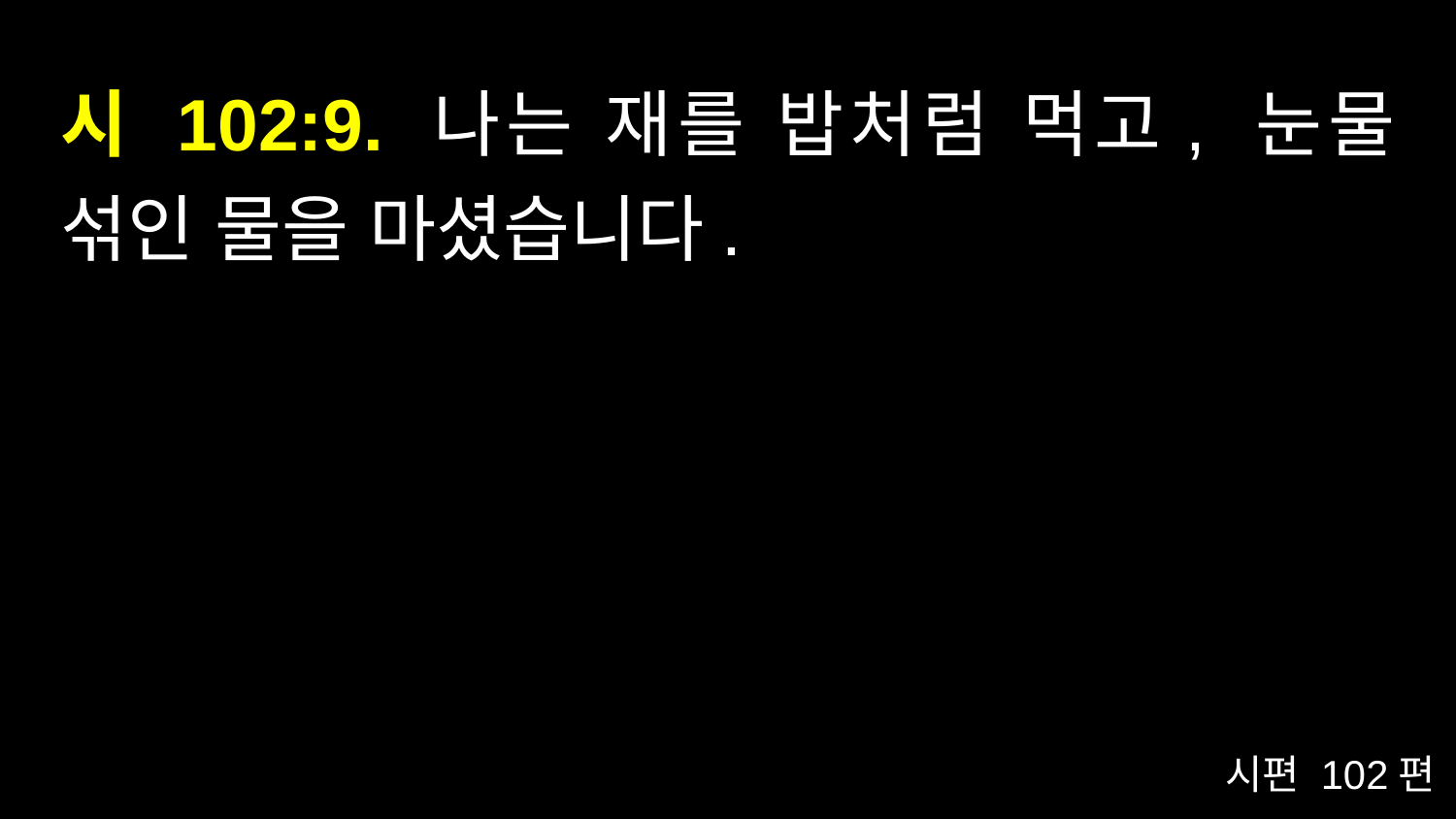

# 시 102:9. 나는 재를 밥처럼 먹고, 눈물 섞인 물을 마셨습니다.
시편 102편